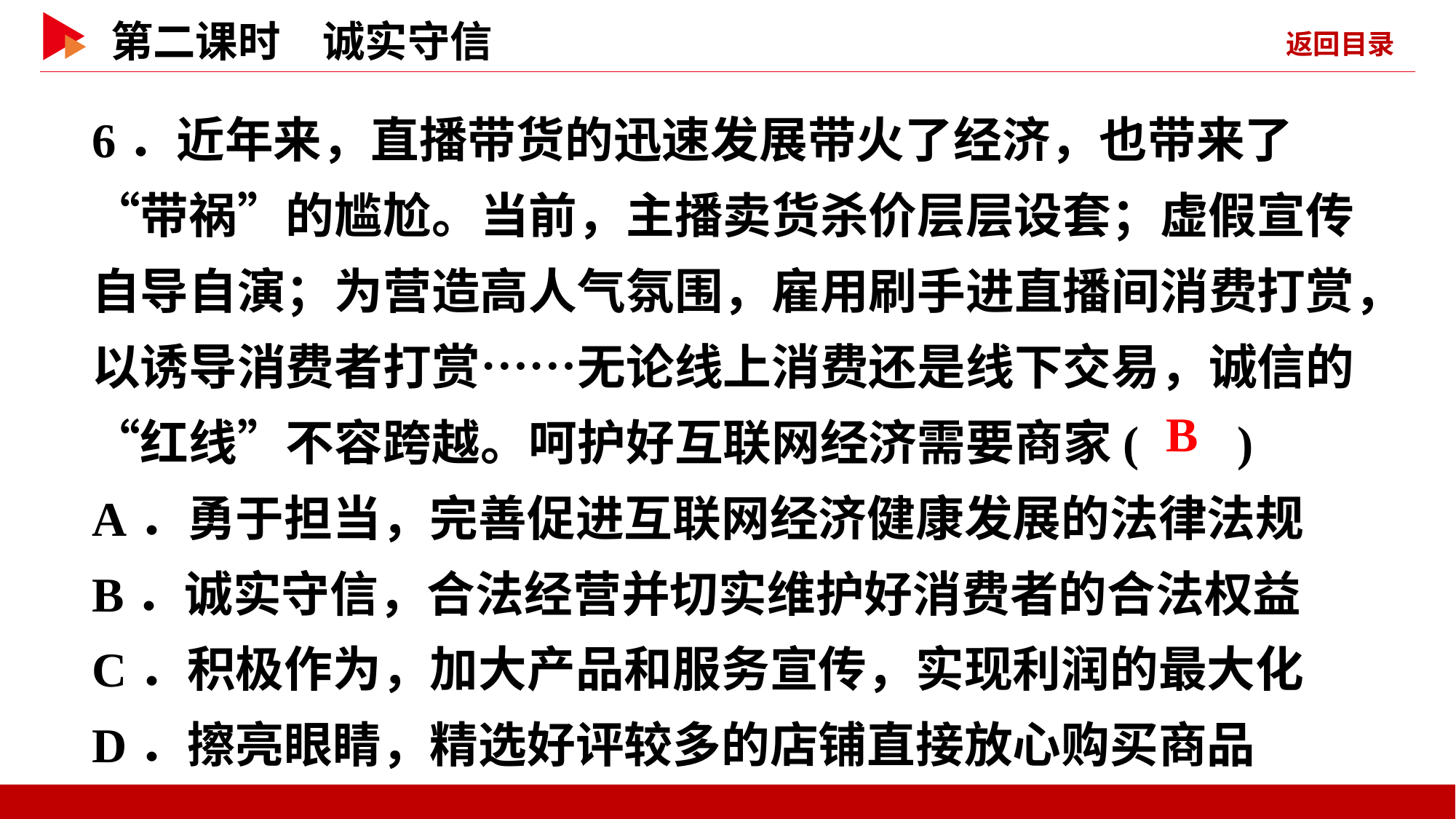

6．近年来，直播带货的迅速发展带火了经济，也带来了“带祸”的尴尬。当前，主播卖货杀价层层设套；虚假宣传自导自演；为营造高人气氛围，雇用刷手进直播间消费打赏，以诱导消费者打赏……无论线上消费还是线下交易，诚信的“红线”不容跨越。呵护好互联网经济需要商家(        )
A．勇于担当，完善促进互联网经济健康发展的法律法规
B．诚实守信，合法经营并切实维护好消费者的合法权益
C．积极作为，加大产品和服务宣传，实现利润的最大化
D．擦亮眼睛，精选好评较多的店铺直接放心购买商品
   B